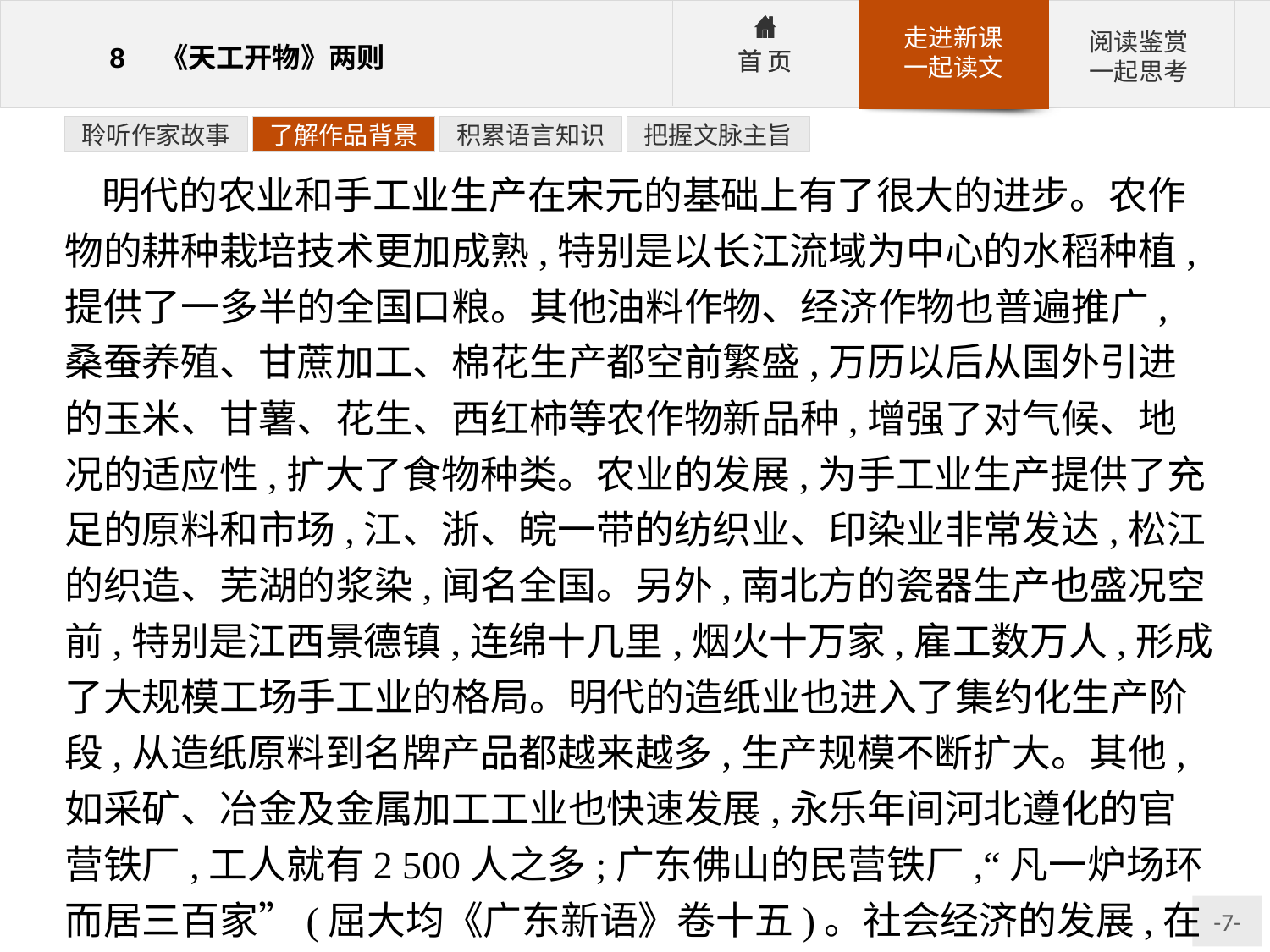

聆听作家故事
了解作品背景
积累语言知识
把握文脉主旨
明代的农业和手工业生产在宋元的基础上有了很大的进步。农作物的耕种栽培技术更加成熟,特别是以长江流域为中心的水稻种植,提供了一多半的全国口粮。其他油料作物、经济作物也普遍推广,桑蚕养殖、甘蔗加工、棉花生产都空前繁盛,万历以后从国外引进的玉米、甘薯、花生、西红柿等农作物新品种,增强了对气候、地况的适应性,扩大了食物种类。农业的发展,为手工业生产提供了充足的原料和市场,江、浙、皖一带的纺织业、印染业非常发达,松江的织造、芜湖的浆染,闻名全国。另外,南北方的瓷器生产也盛况空前,特别是江西景德镇,连绵十几里,烟火十万家,雇工数万人,形成了大规模工场手工业的格局。明代的造纸业也进入了集约化生产阶段,从造纸原料到名牌产品都越来越多,生产规模不断扩大。其他,如采矿、冶金及金属加工工业也快速发展,永乐年间河北遵化的官营铁厂,工人就有2 500人之多;广东佛山的民营铁厂,“凡一炉场环而居三百家”(屈大均《广东新语》卷十五)。社会经济的发展,在客观上为宋应星的著述提供了条件。